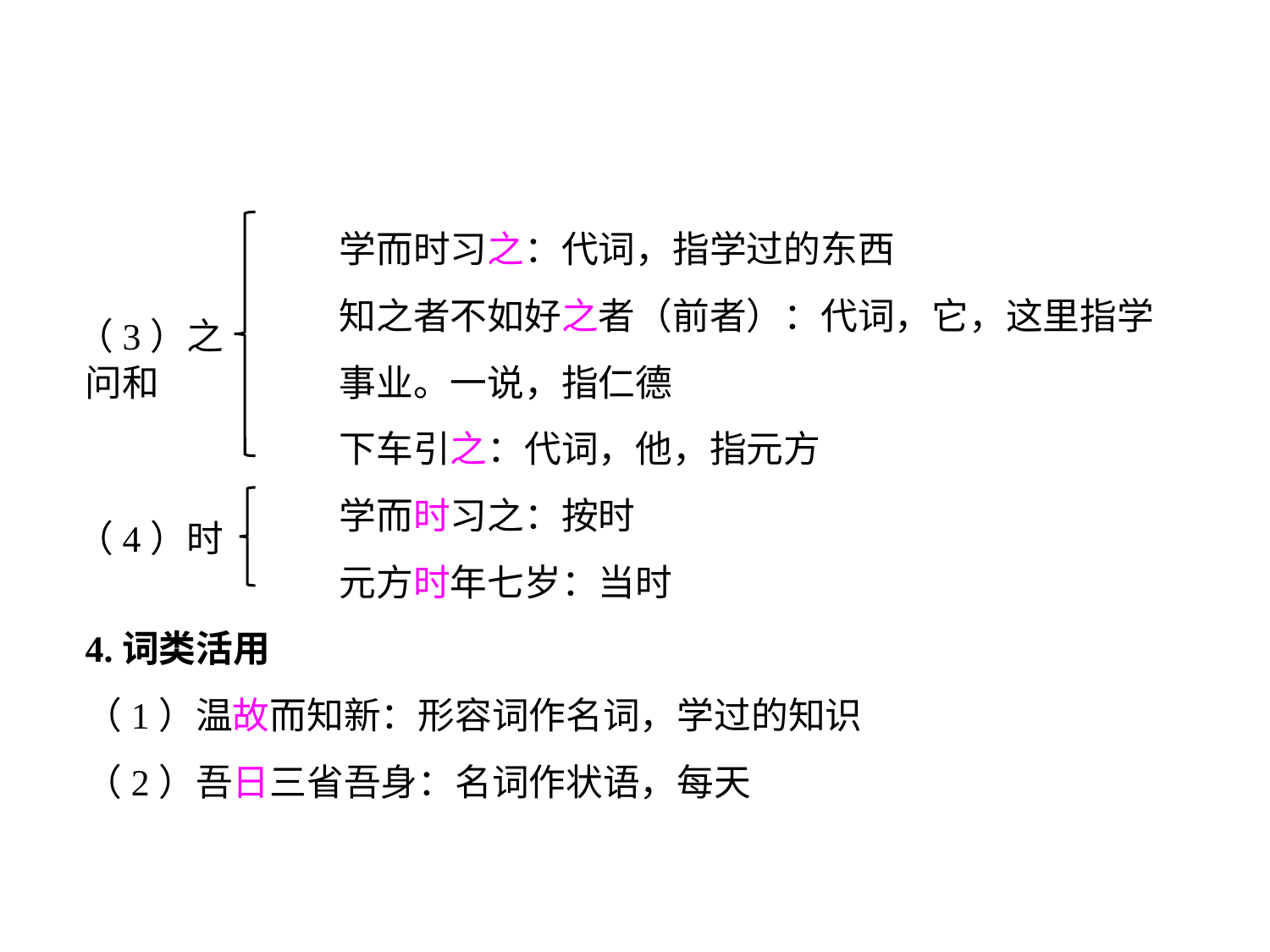

学而时习之：代词，指学过的东西
		知之者不如好之者（前者）：代词，它，这里指学问和		事业。一说，指仁德
		下车引之：代词，他，指元方
		学而时习之：按时
		元方时年七岁：当时
4.词类活用
（1）温故而知新：形容词作名词，学过的知识
（2）吾日三省吾身：名词作状语，每天

（3）之

（4）时